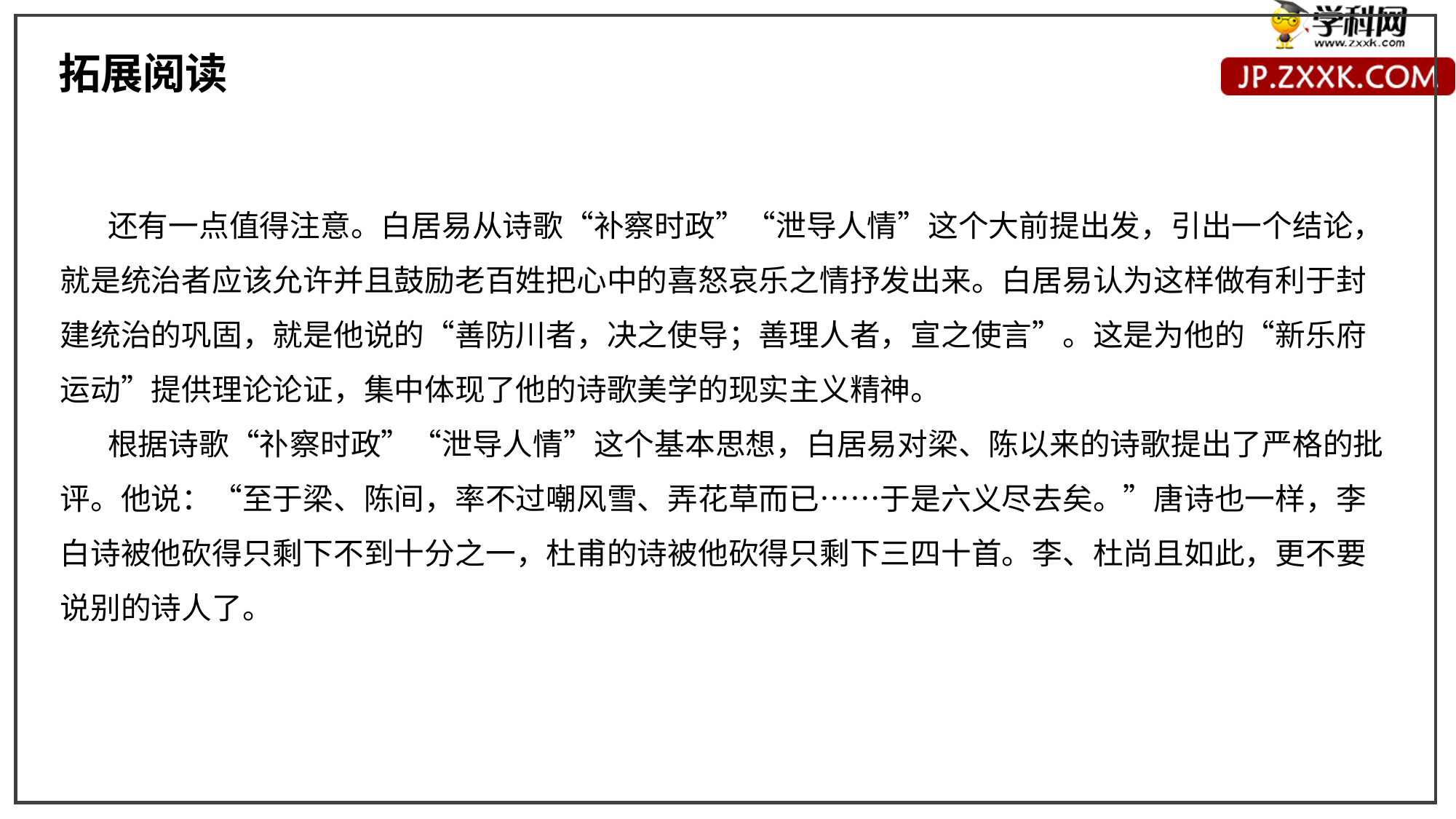

拓展阅读
      还有一点值得注意。白居易从诗歌“补察时政”“泄导人情”这个大前提出发，引出一个结论，就是统治者应该允许并且鼓励老百姓把心中的喜怒哀乐之情抒发出来。白居易认为这样做有利于封建统治的巩固，就是他说的“善防川者，决之使导；善理人者，宣之使言”。这是为他的“新乐府运动”提供理论论证，集中体现了他的诗歌美学的现实主义精神。
      根据诗歌“䃼察时政”“泄导人情”这个基本思想，白居易对梁、陈以来的诗歌提出了严格的批评。他说：“至于梁、陈间，率不过嘲风雪、弄花草而已……于是六义尽去矣。”唐诗也一样，李白诗被他砍得只剩下不到十分之一，杜甫的诗被他砍得只剩下三四十首。李、杜尚且如此，更不要说别的诗人了。